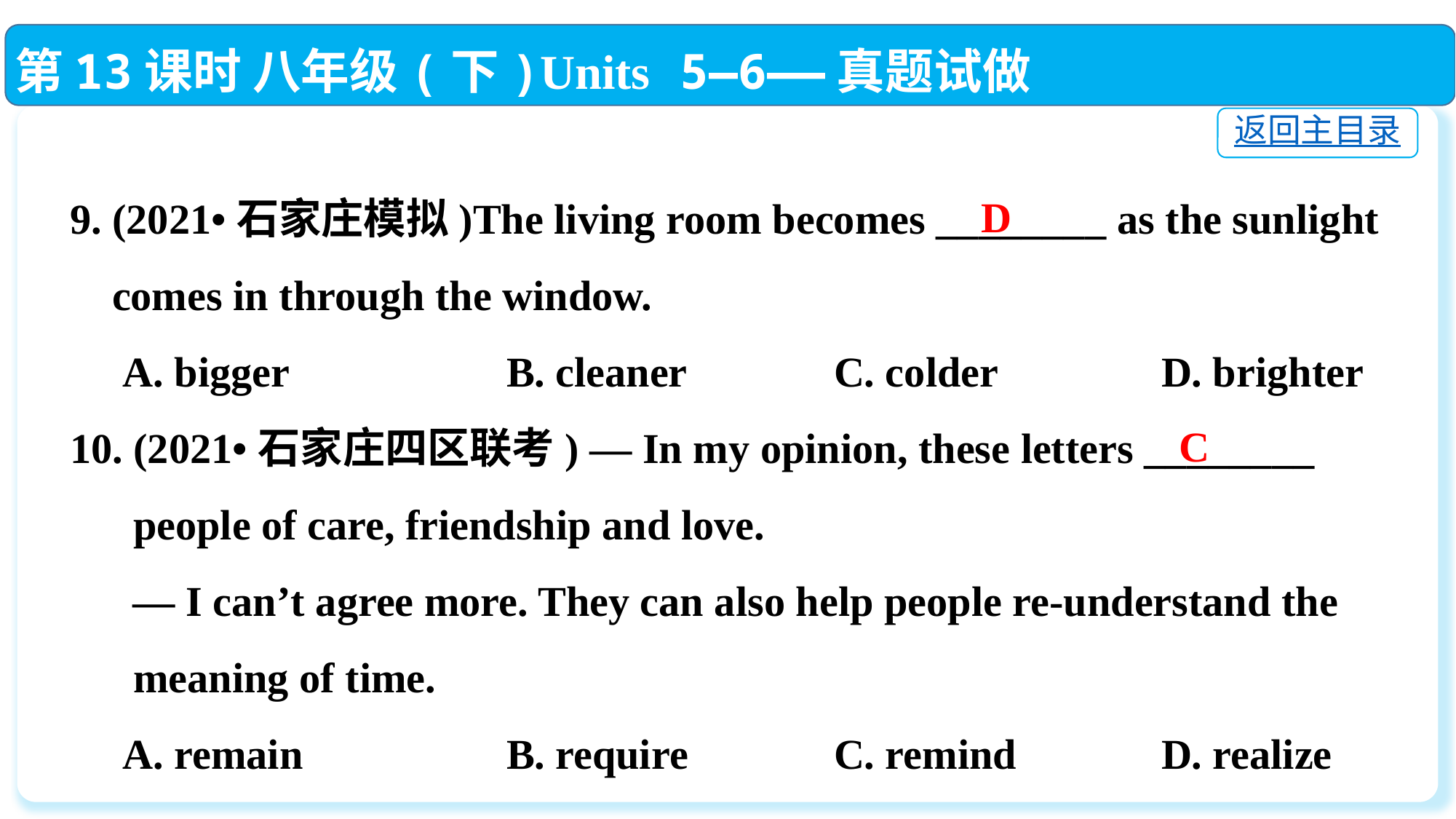

第13课时 八年级(下)Units 5—6——真题试做

返回主目录
9. (2021•石家庄模拟)The living room becomes ________ as the sunlight
    comes in through the window.
     A. bigger		B. cleaner		C. colder		D. brighter
10. (2021•石家庄四区联考) — In my opinion, these letters ________
      people of care, friendship and love.
      — I can’t agree more. They can also help people re-understand the
      meaning of time.
     A. remain		B. require		C. remind　　	D. realize
D
C